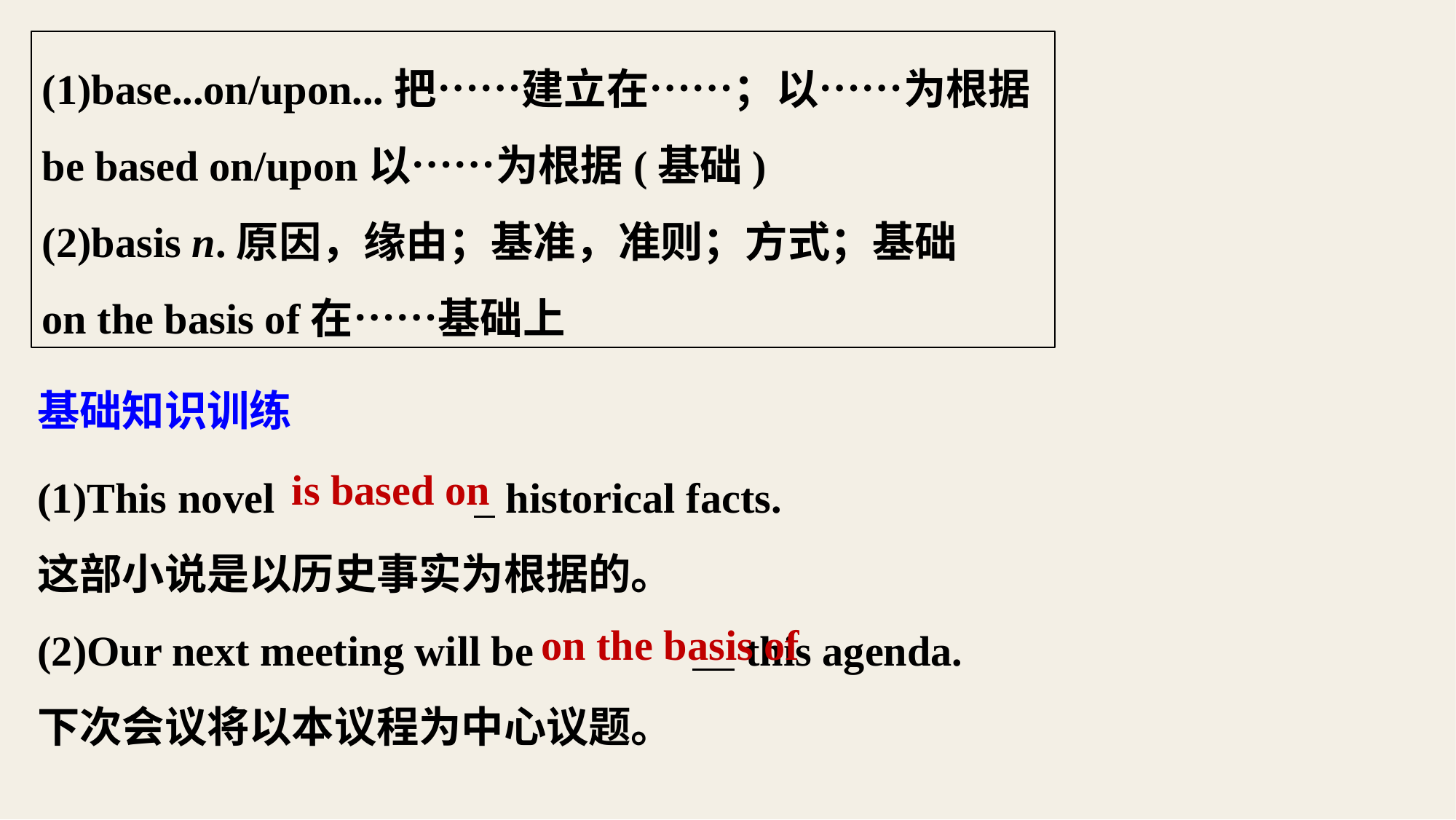

(1)base...on/upon...把……建立在……；以……为根据
be based on/upon以……为根据(基础)
(2)basis n.原因，缘由；基准，准则；方式；基础
on the basis of在……基础上
基础知识训练
(1)This novel 		   historical facts.
这部小说是以历史事实为根据的。
(2)Our next meeting will be 		     this agenda.
下次会议将以本议程为中心议题。
is based on
on the basis of